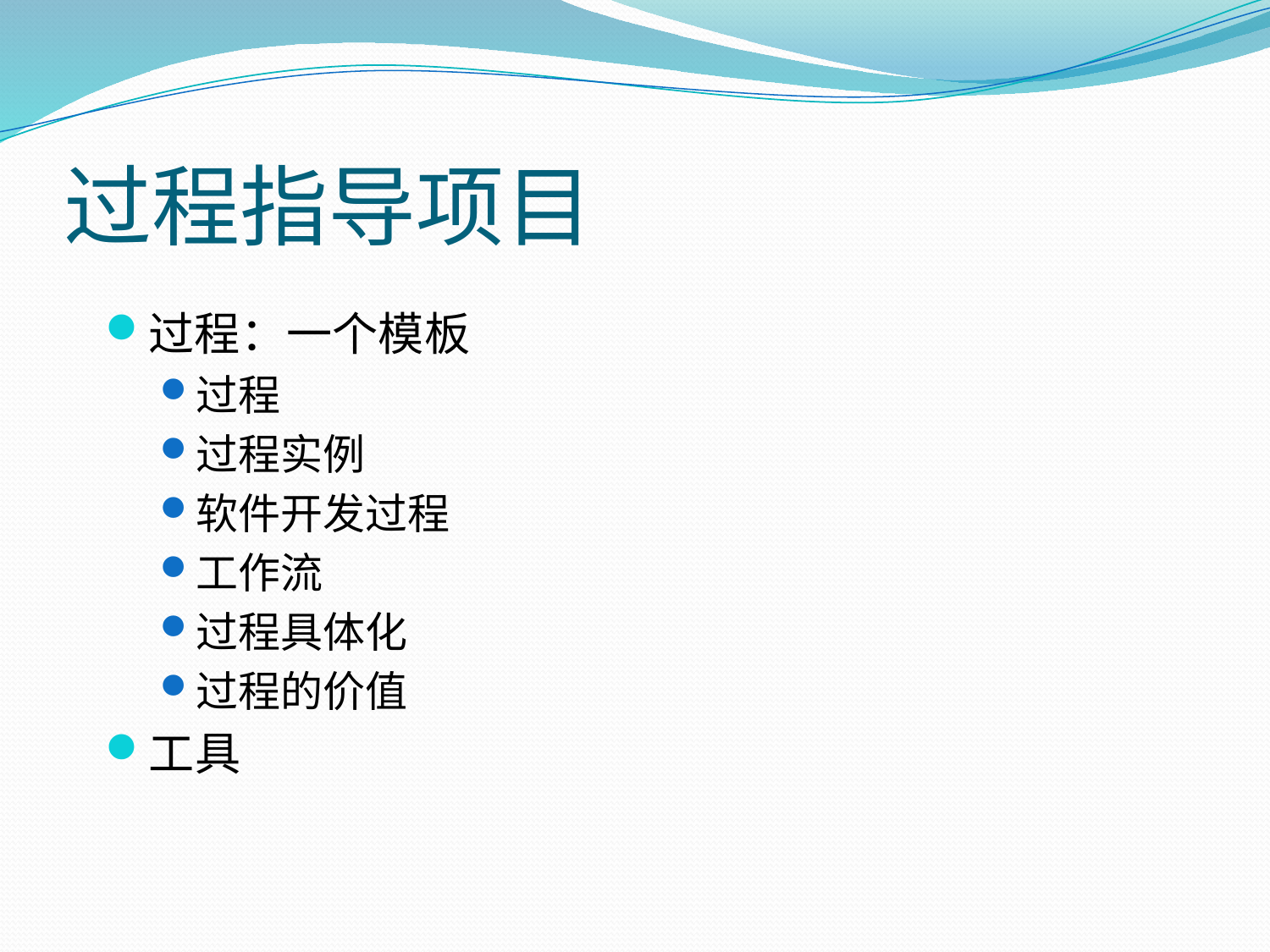

# 过程指导项目
过程：一个模板
过程
过程实例
软件开发过程
工作流
过程具体化
过程的价值
工具